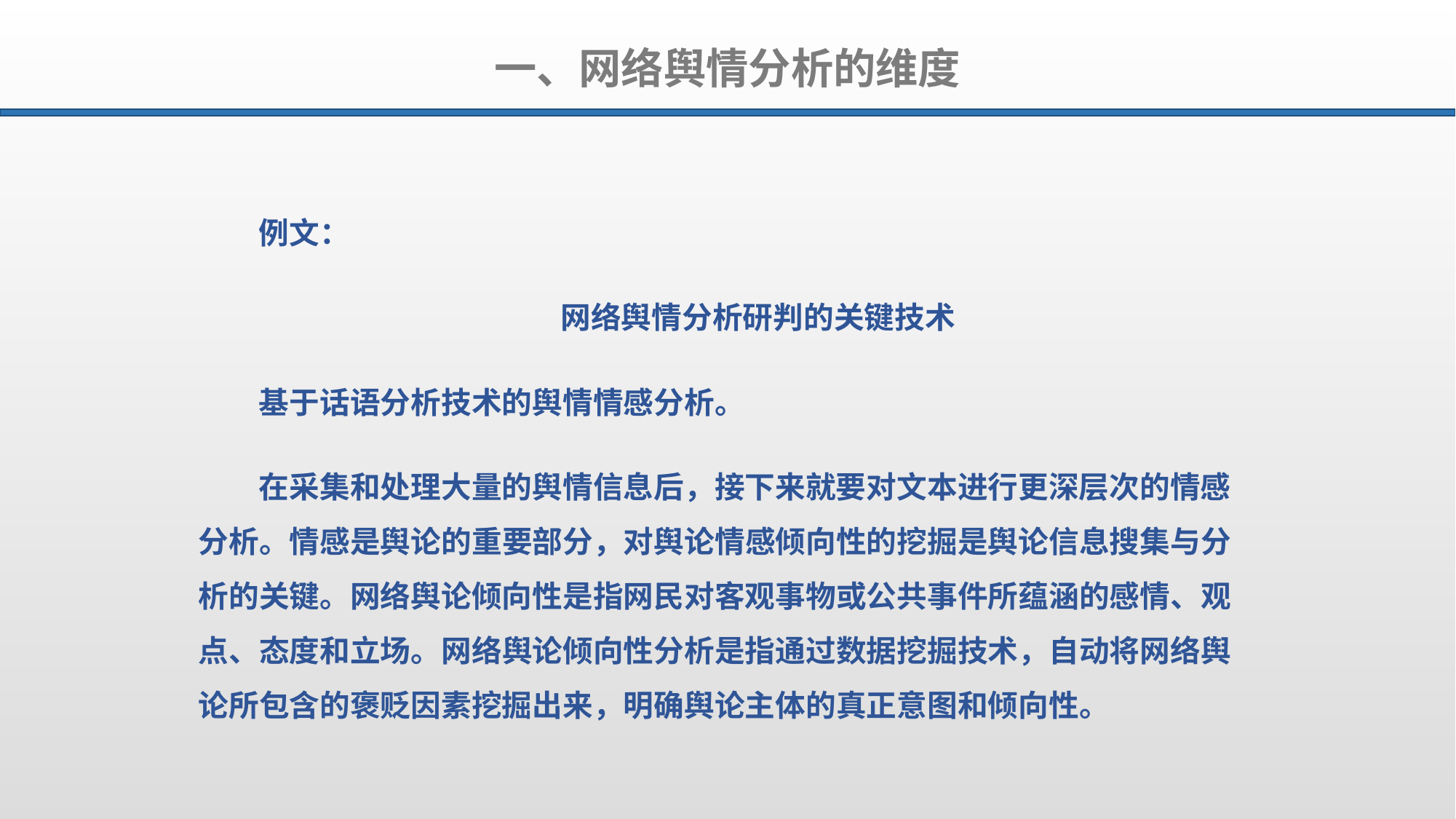

一、网络舆情分析的维度

例文：
网络舆情分析研判的关键技术
基于话语分析技术的舆情情感分析。
在采集和处理大量的舆情信息后，接下来就要对文本进行更深层次的情感分析。情感是舆论的重要部分，对舆论情感倾向性的挖掘是舆论信息搜集与分析的关键。网络舆论倾向性是指网民对客观事物或公共事件所蕴涵的感情、观点、态度和立场。网络舆论倾向性分析是指通过数据挖掘技术，自动将网络舆论所包含的褒贬因素挖掘出来，明确舆论主体的真正意图和倾向性。